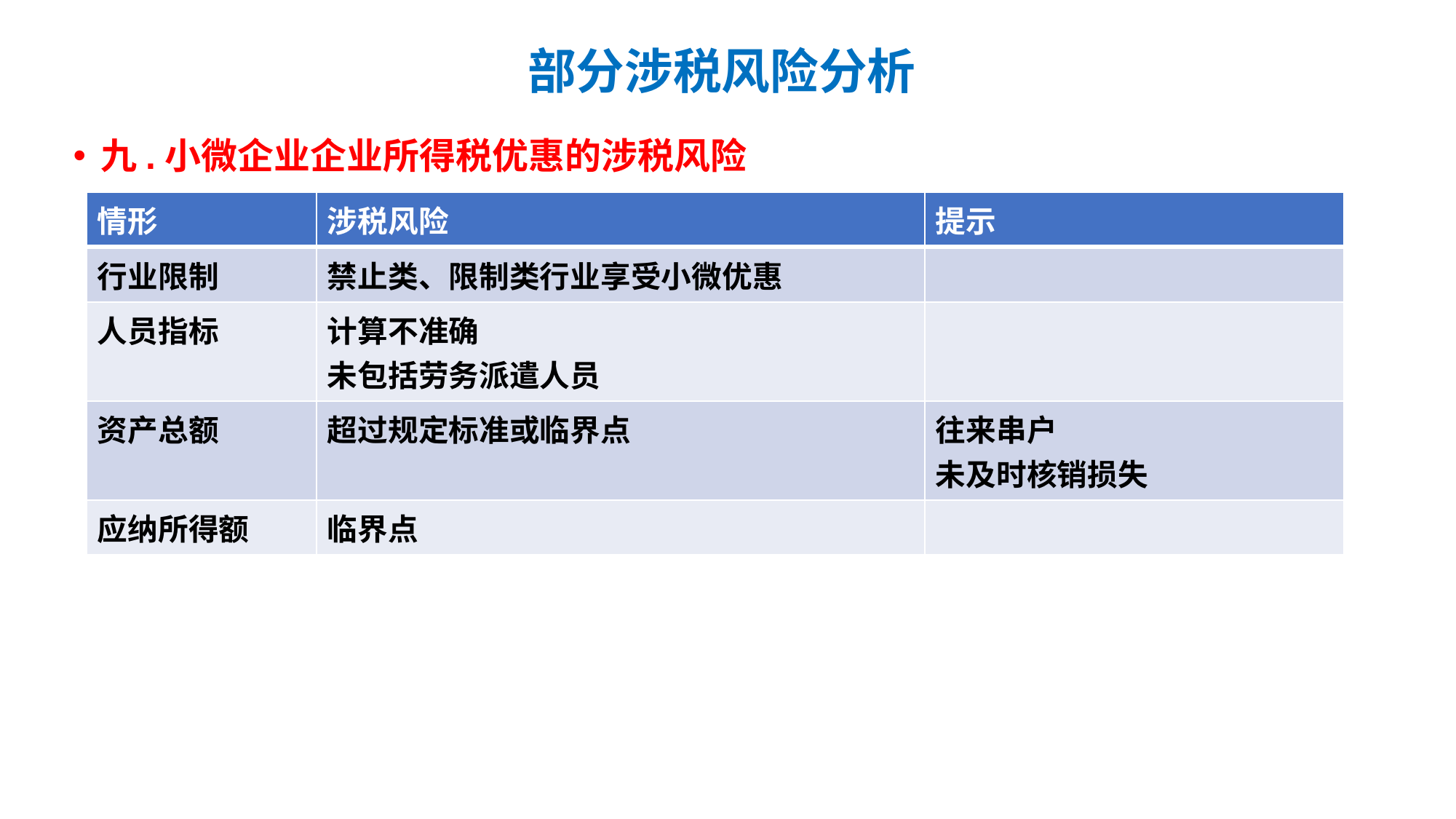

# 部分涉税风险分析
九.小微企业企业所得税优惠的涉税风险

| 情形 | 涉税风险 | 提示 |
| --- | --- | --- |
| 行业限制 | 禁止类、限制类行业享受小微优惠 |  |
| 人员指标 | 计算不准确 未包括劳务派遣人员 |  |
| 资产总额 | 超过规定标准或临界点 | 往来串户 未及时核销损失 |
| 应纳所得额 | 临界点 |  |